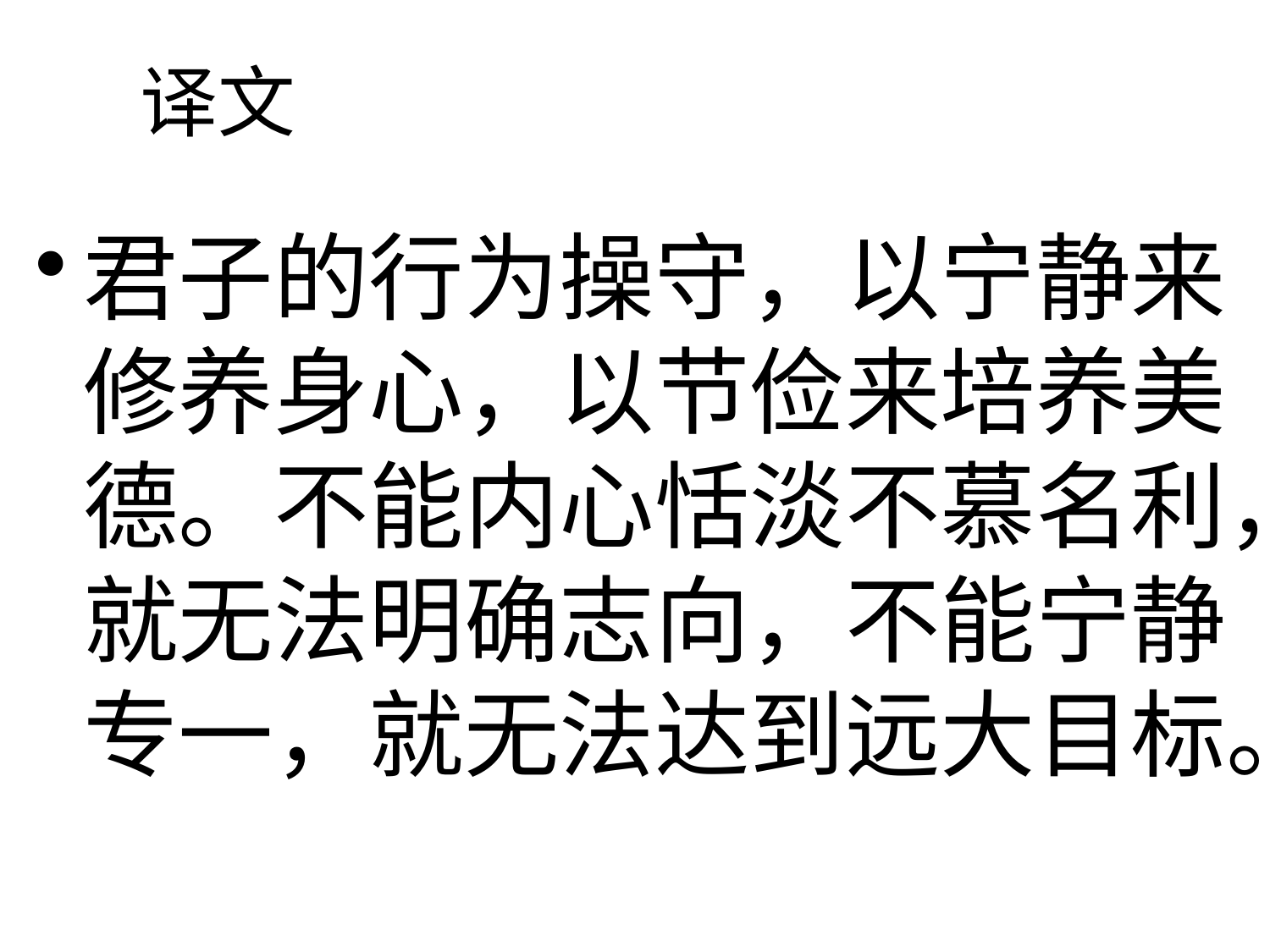

# 译文
君子的行为操守，以宁静来修养身心，以节俭来培养美德。不能内心恬淡不慕名利，就无法明确志向，不能宁静专一，就无法达到远大目标。